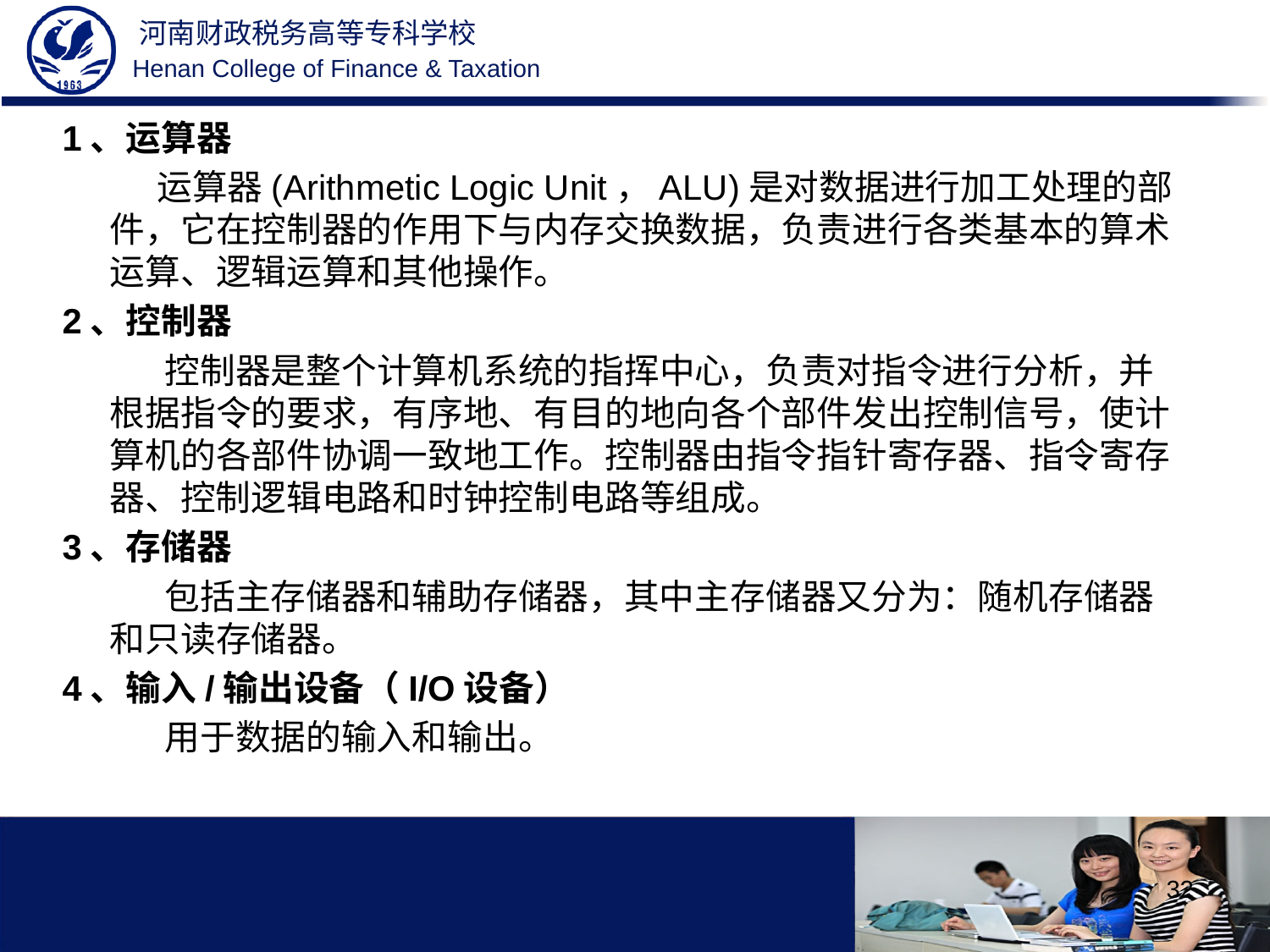

1、运算器
           运算器(Arithmetic Logic Unit，ALU)是对数据进行加工处理的部件，它在控制器的作用下与内存交换数据，负责进行各类基本的算术运算、逻辑运算和其他操作。
2、控制器
            控制器是整个计算机系统的指挥中心，负责对指令进行分析，并根据指令的要求，有序地、有目的地向各个部件发出控制信号，使计算机的各部件协调一致地工作。控制器由指令指针寄存器、指令寄存器、控制逻辑电路和时钟控制电路等组成。
3、存储器
            包括主存储器和辅助存储器，其中主存储器又分为：随机存储器和只读存储器。
4、输入/输出设备（I/O设备）
            用于数据的输入和输出。
32